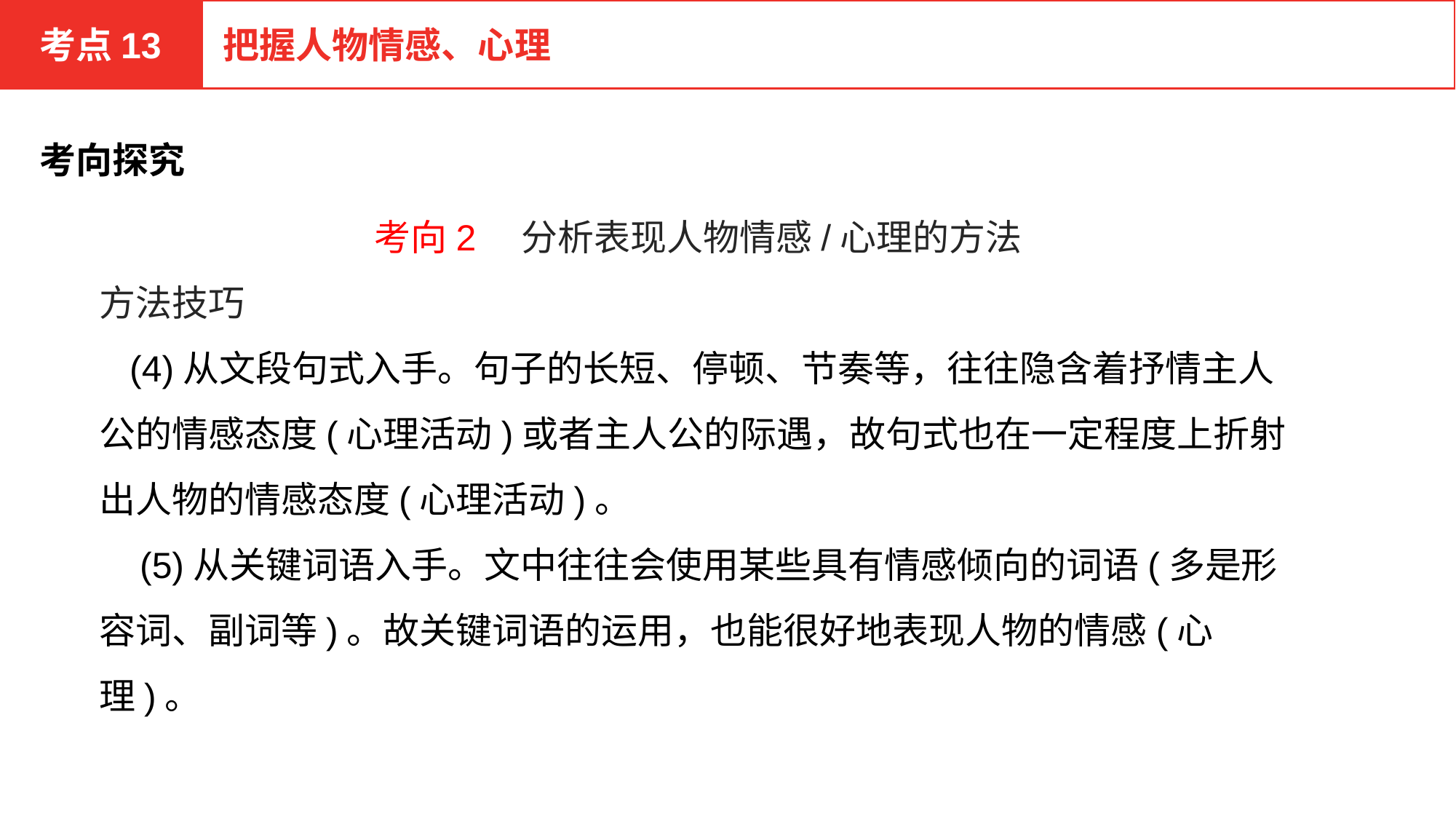

考点13
把握人物情感、心理
考向探究
考向2　分析表现人物情感/心理的方法
方法技巧
   (4)从文段句式入手。句子的长短、停顿、节奏等，往往隐含着抒情主人公的情感态度(心理活动)或者主人公的际遇，故句式也在一定程度上折射出人物的情感态度(心理活动)。
    (5)从关键词语入手。文中往往会使用某些具有情感倾向的词语(多是形容词、副词等)。故关键词语的运用，也能很好地表现人物的情感(心理)。